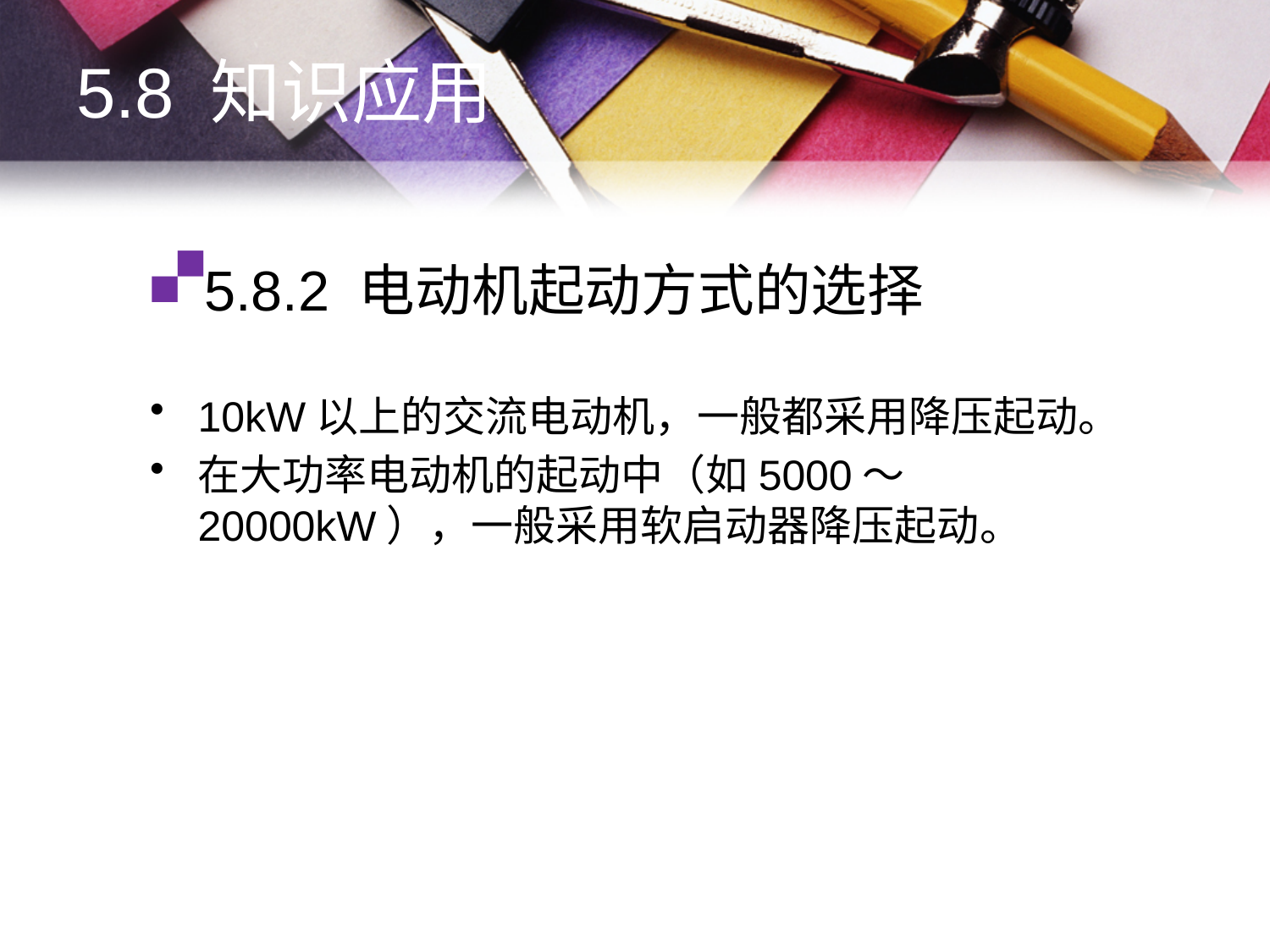

5.8 知识应用
# 5.8.2 电动机起动方式的选择
10kW以上的交流电动机，一般都采用降压起动。
在大功率电动机的起动中（如5000～20000kW），一般采用软启动器降压起动。